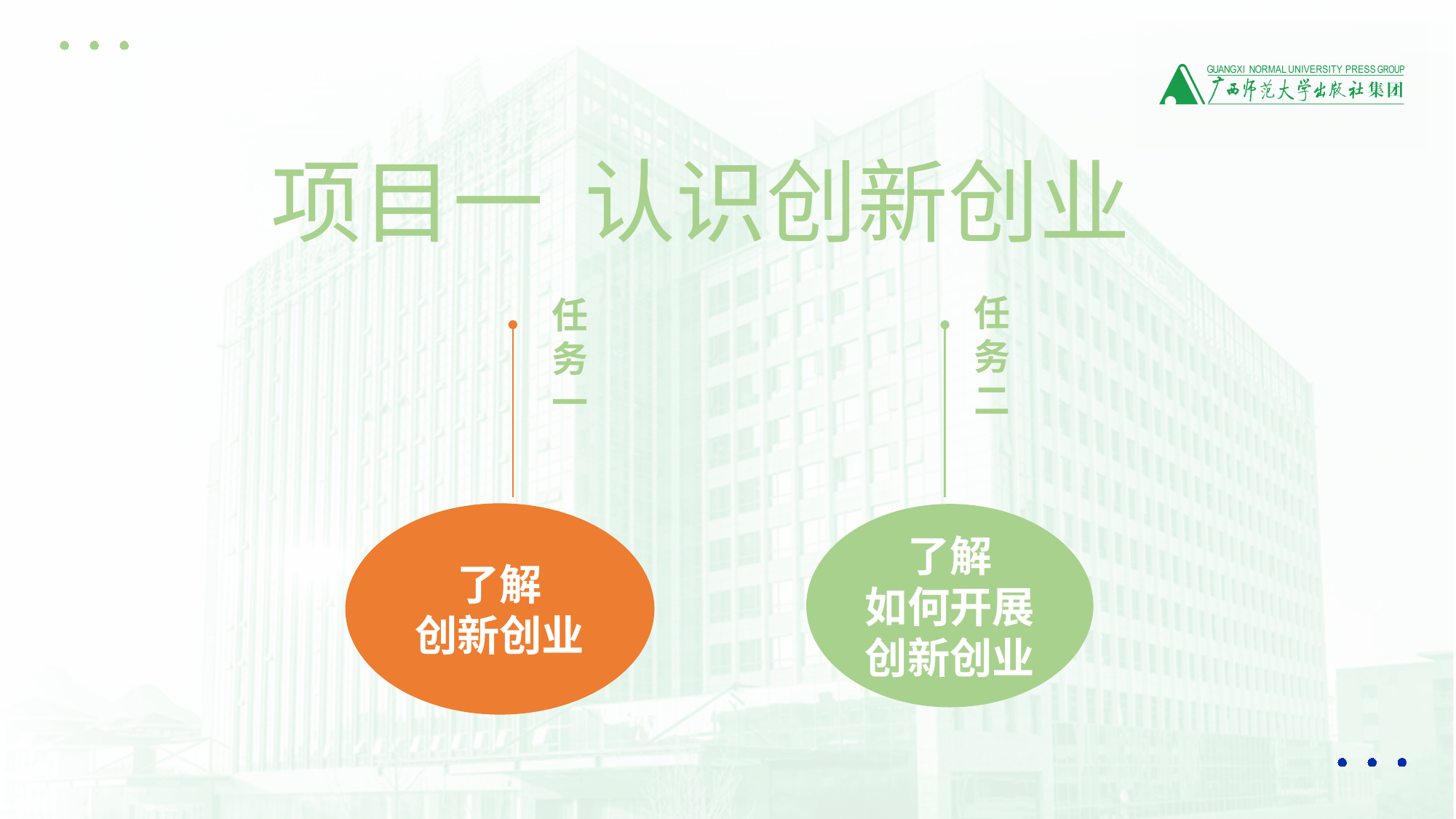

项目一  认识创新创业
任务二
了解
如何开展
创新创业
任务一
了解
创新创业